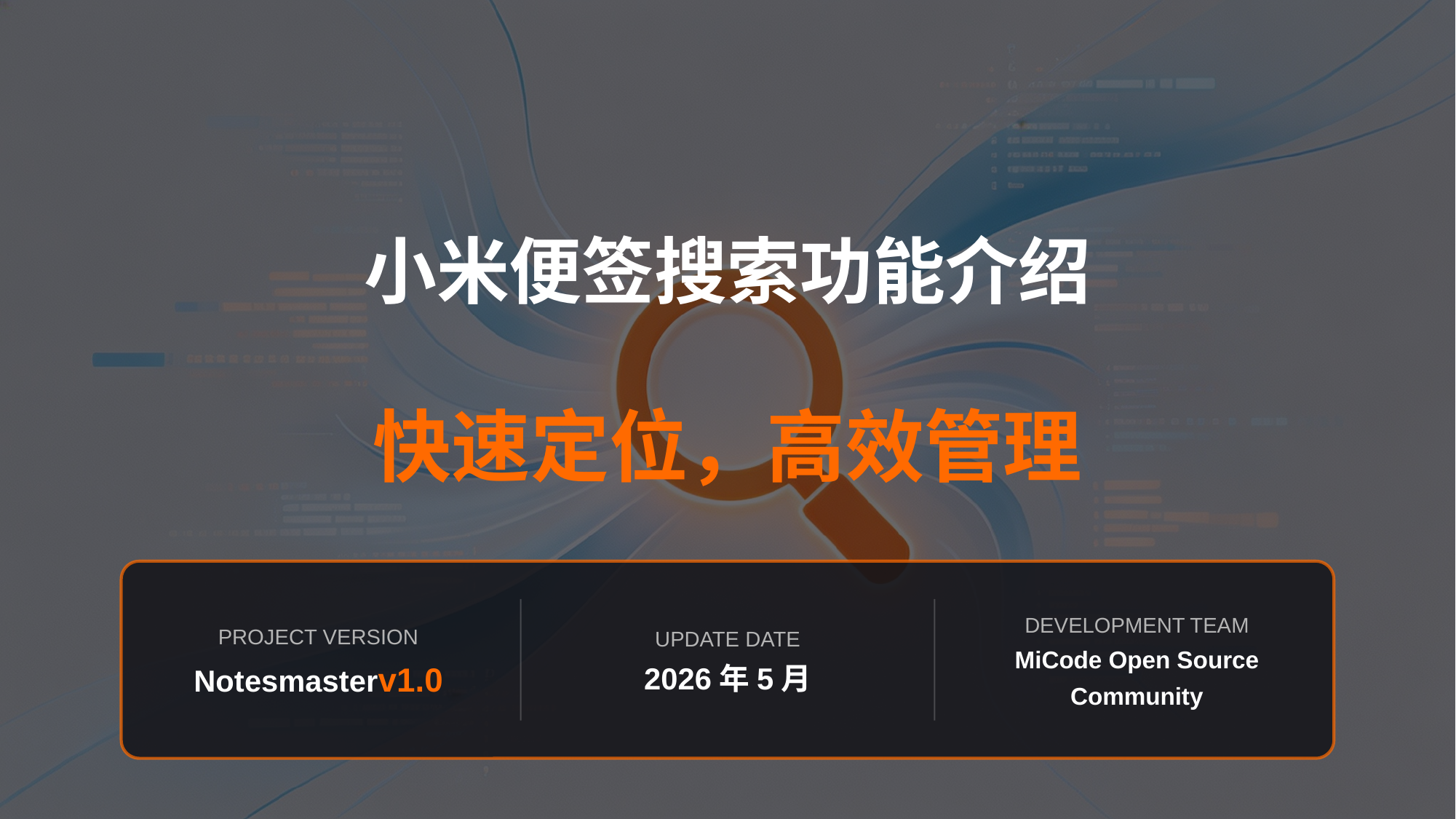

小米便签搜索功能介绍
快速定位，高效管理

PROJECT VERSION
Notesmasterv1.0
UPDATE DATE
2026年5月
DEVELOPMENT TEAM
MiCode Open Source Community